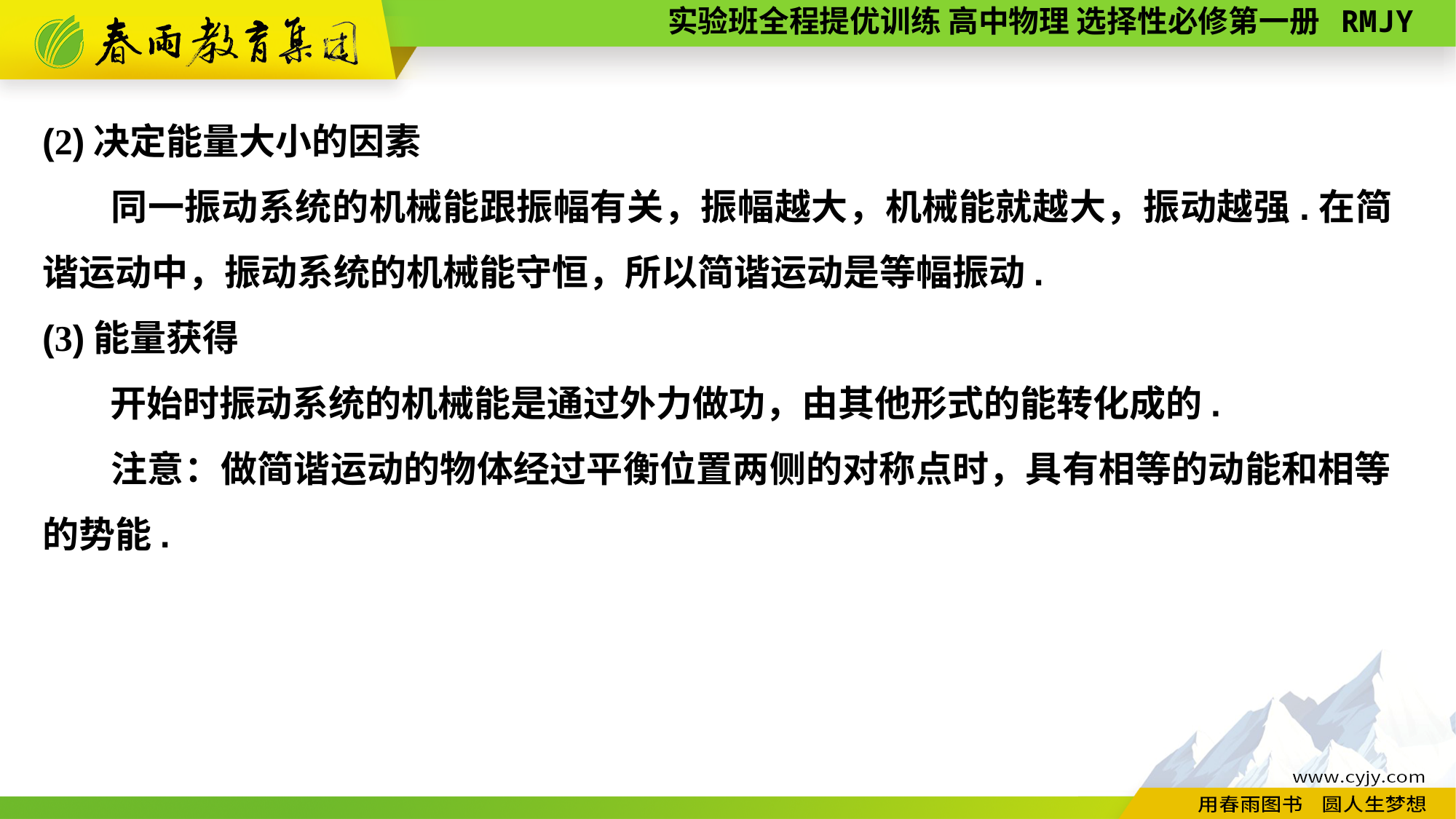

(2)决定能量大小的因素
同一振动系统的机械能跟振幅有关，振幅越大，机械能就越大，振动越强.在简谐运动中，振动系统的机械能守恒，所以简谐运动是等幅振动.
(3)能量获得
开始时振动系统的机械能是通过外力做功，由其他形式的能转化成的.
注意：做简谐运动的物体经过平衡位置两侧的对称点时，具有相等的动能和相等的势能.